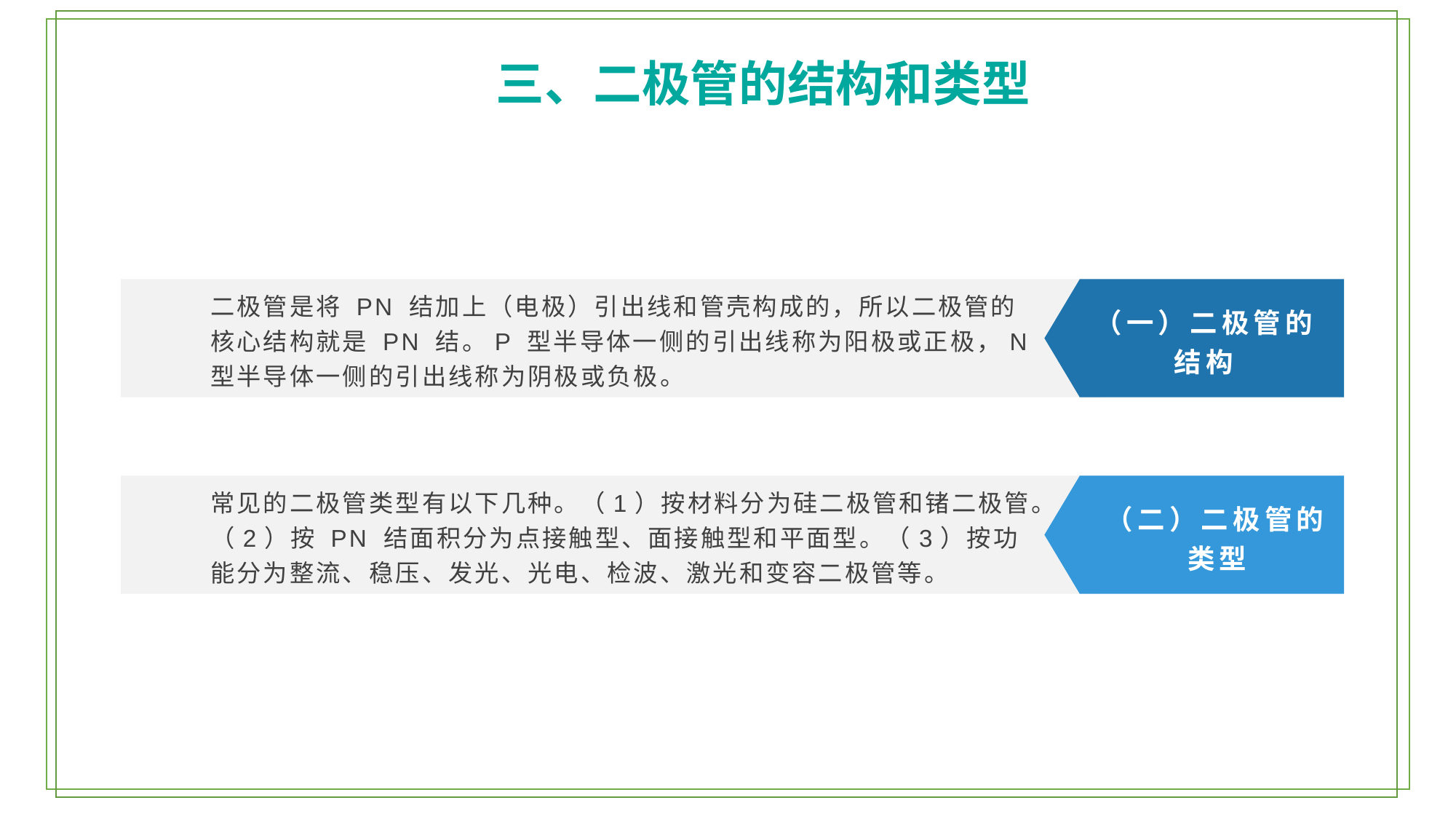

三、二极管的结构和类型
二极管是将 PN 结加上（电极）引出线和管壳构成的，所以二极管的核心结构就是 PN 结。P 型半导体一侧的引出线称为阳极或正极，N 型半导体一侧的引出线称为阴极或负极。

（一）二极管的
结构

常见的二极管类型有以下几种。（1）按材料分为硅二极管和锗二极管。（2）按 PN 结面积分为点接触型、面接触型和平面型。（3）按功能分为整流、稳压、发光、光电、检波、激光和变容二极管等。

（二）二极管的类型